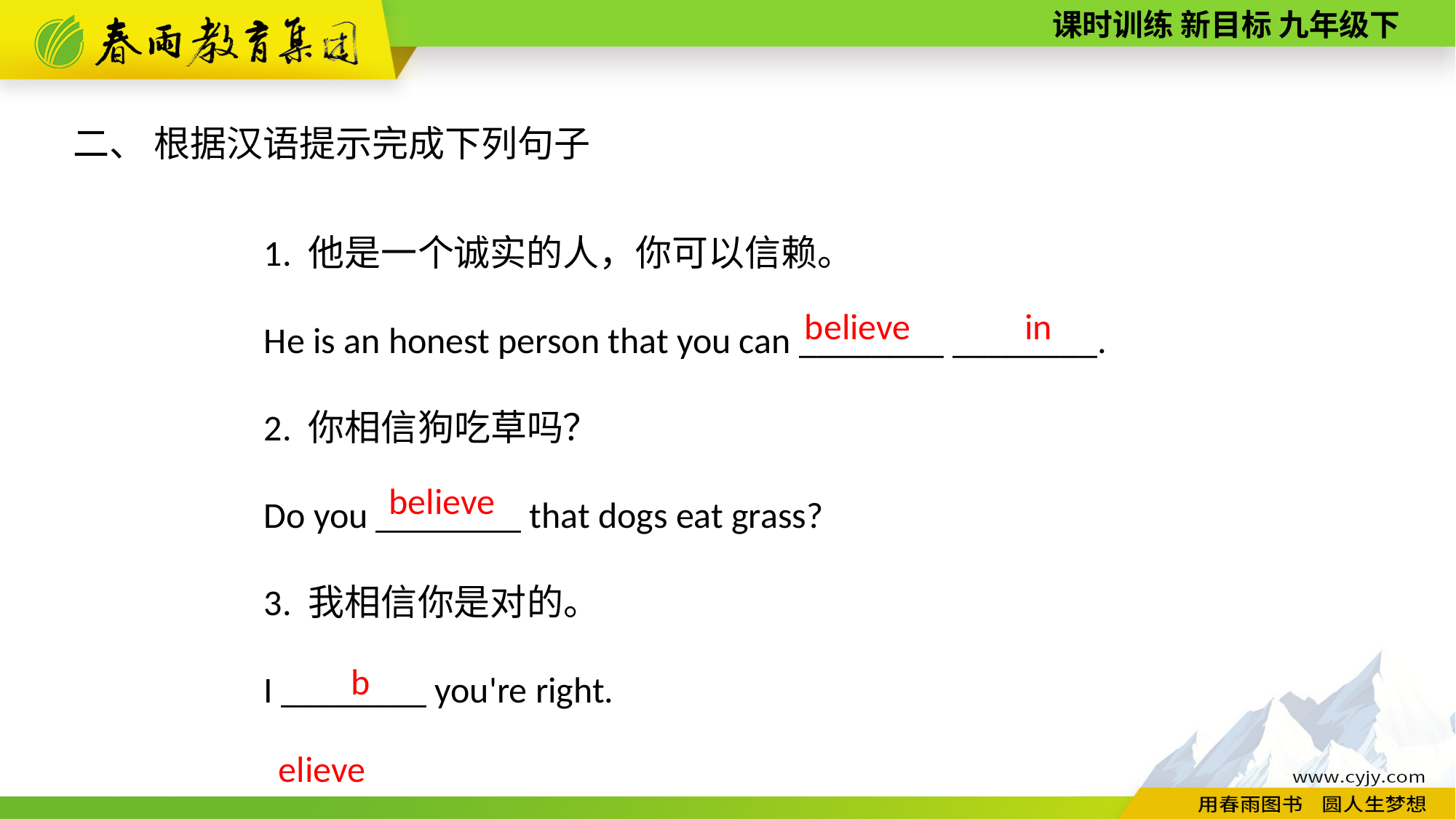

二、 根据汉语提示完成下列句子
1. 他是一个诚实的人，你可以信赖。
He is an honest person that you can ________ ________.
2. 你相信狗吃草吗？
Do you ________ that dogs eat grass?
3. 我相信你是对的。
I ________ you're right.
in
believe
believe
believe